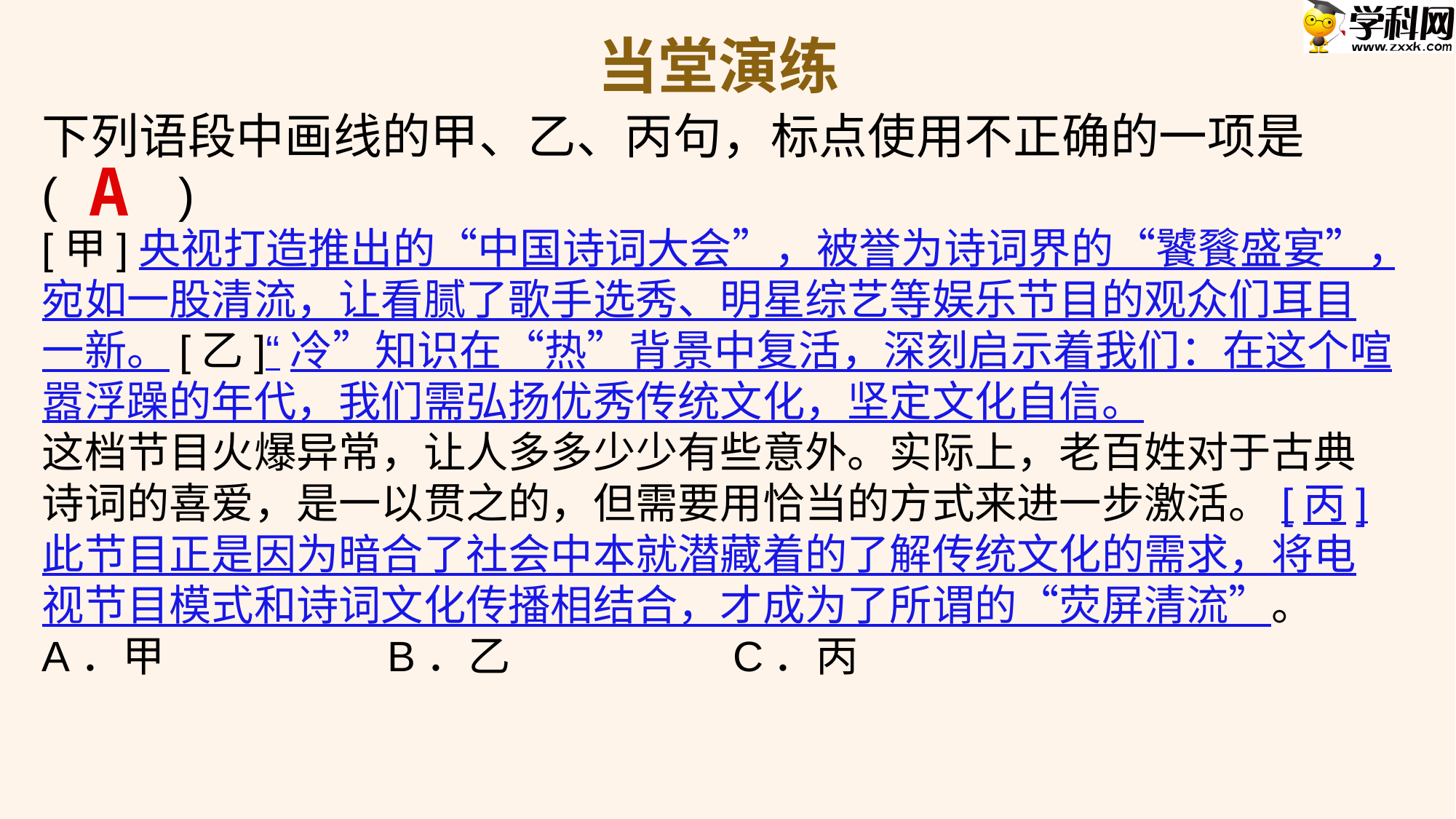

当堂演练
下列语段中画线的甲、乙、丙句，标点使用不正确的一项是
(　　)
[甲]央视打造推出的“中国诗词大会”，被誉为诗词界的“饕餮盛宴”，宛如一股清流，让看腻了歌手选秀、明星综艺等娱乐节目的观众们耳目一新。[乙]“冷”知识在“热”背景中复活，深刻启示着我们：在这个喧嚣浮躁的年代，我们需弘扬优秀传统文化，坚定文化自信。
这档节目火爆异常，让人多多少少有些意外。实际上，老百姓对于古典诗词的喜爱，是一以贯之的，但需要用恰当的方式来进一步激活。[丙]此节目正是因为暗合了社会中本就潜藏着的了解传统文化的需求，将电视节目模式和诗词文化传播相结合，才成为了所谓的“荧屏清流”。
A．甲　　　　　B．乙　　　　　C．丙
A